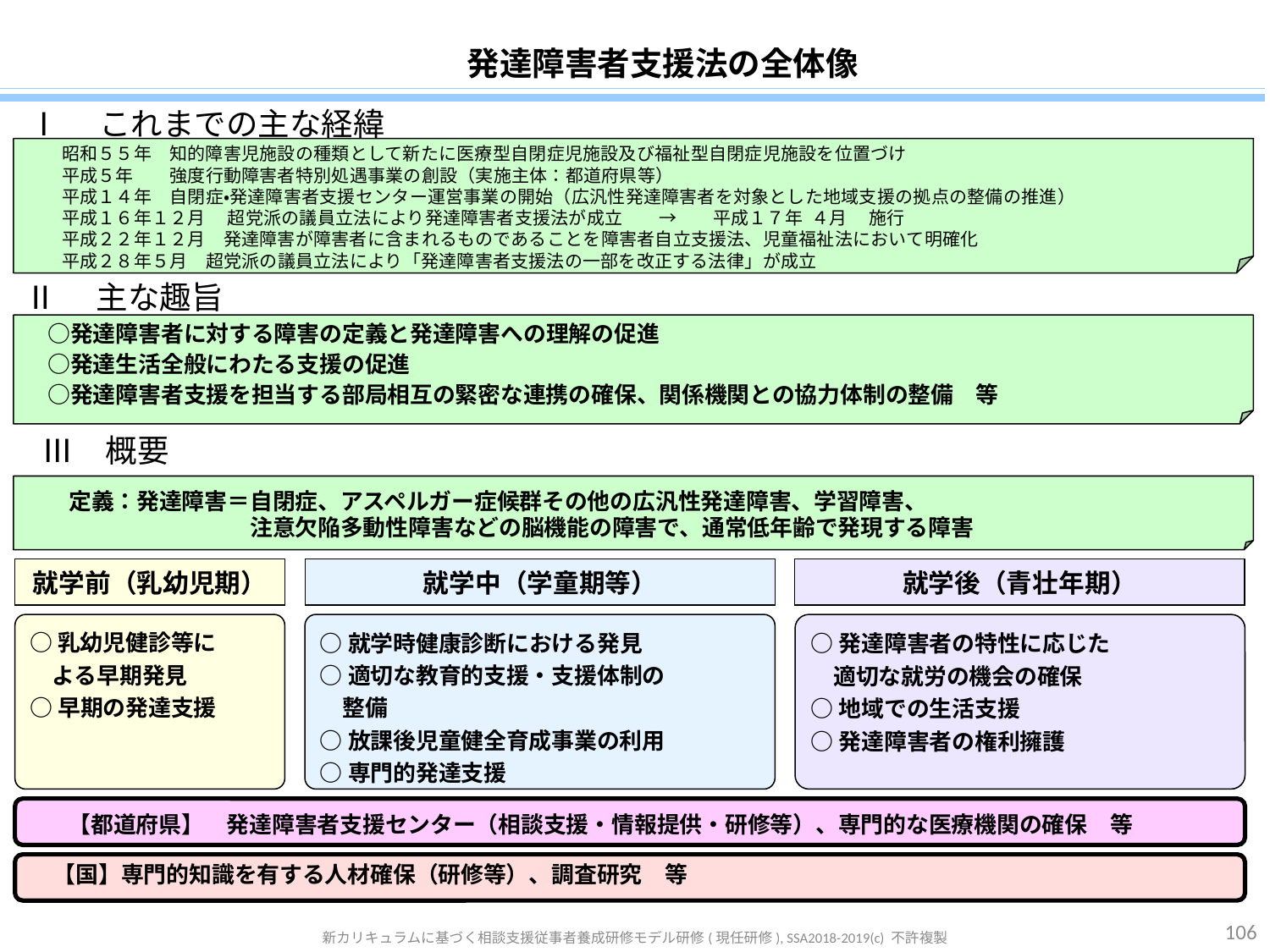

発達障害者支援法の全体像
Ⅰ　ねらい
Ⅰ　これまでの主な経緯
昭和５５年　知的障害児施設の種類として新たに医療型自閉症児施設及び福祉型自閉症児施設を位置づけ
平成５年　　強度行動障害者特別処遇事業の創設（実施主体：都道府県等）
平成１４年　自閉症・発達障害者支援センター運営事業の開始（広汎性発達障害者を対象とした地域支援の拠点の整備の推進）
平成１６年１２月　 超党派の議員立法により発達障害者支援法が成立　　→　　平成１７年  ４月　 施行
平成２２年１２月　発達障害が障害者に含まれるものであることを障害者自立支援法、児童福祉法において明確化
平成２８年５月　超党派の議員立法により「発達障害者支援法の一部を改正する法律」が成立

Ⅱ　主な趣旨
　○発達障害者に対する障害の定義と発達障害への理解の促進
　○発達生活全般にわたる支援の促進
　○発達障害者支援を担当する部局相互の緊密な連携の確保、関係機関との協力体制の整備　等

　Ⅲ　概要

　定義：発達障害＝自閉症、アスペルガー症候群その他の広汎性発達障害、学習障害、
　　　　　　　　　注意欠陥多動性障害などの脳機能の障害で、通常低年齢で発現する障害
就学前（乳幼児期）
就学中（学童期等）
就学後（青壮年期）
○就学時健康診断における発見
○適切な教育的支援・支援体制の
　整備
○放課後児童健全育成事業の利用
○専門的発達支援
○発達障害者の特性に応じた
　適切な就労の機会の確保
○地域での生活支援
○発達障害者の権利擁護
○乳幼児健診等に
　よる早期発見
○早期の発達支援

【都道府県】　発達障害者支援センター（相談支援・情報提供・研修等）、専門的な医療機関の確保　等
【国】専門的知識を有する人材確保（研修等）、調査研究　等

106
新カリキュラムに基づく相談支援従事者養成研修モデル研修(現任研修), SSA2018-2019(c) 不許複製